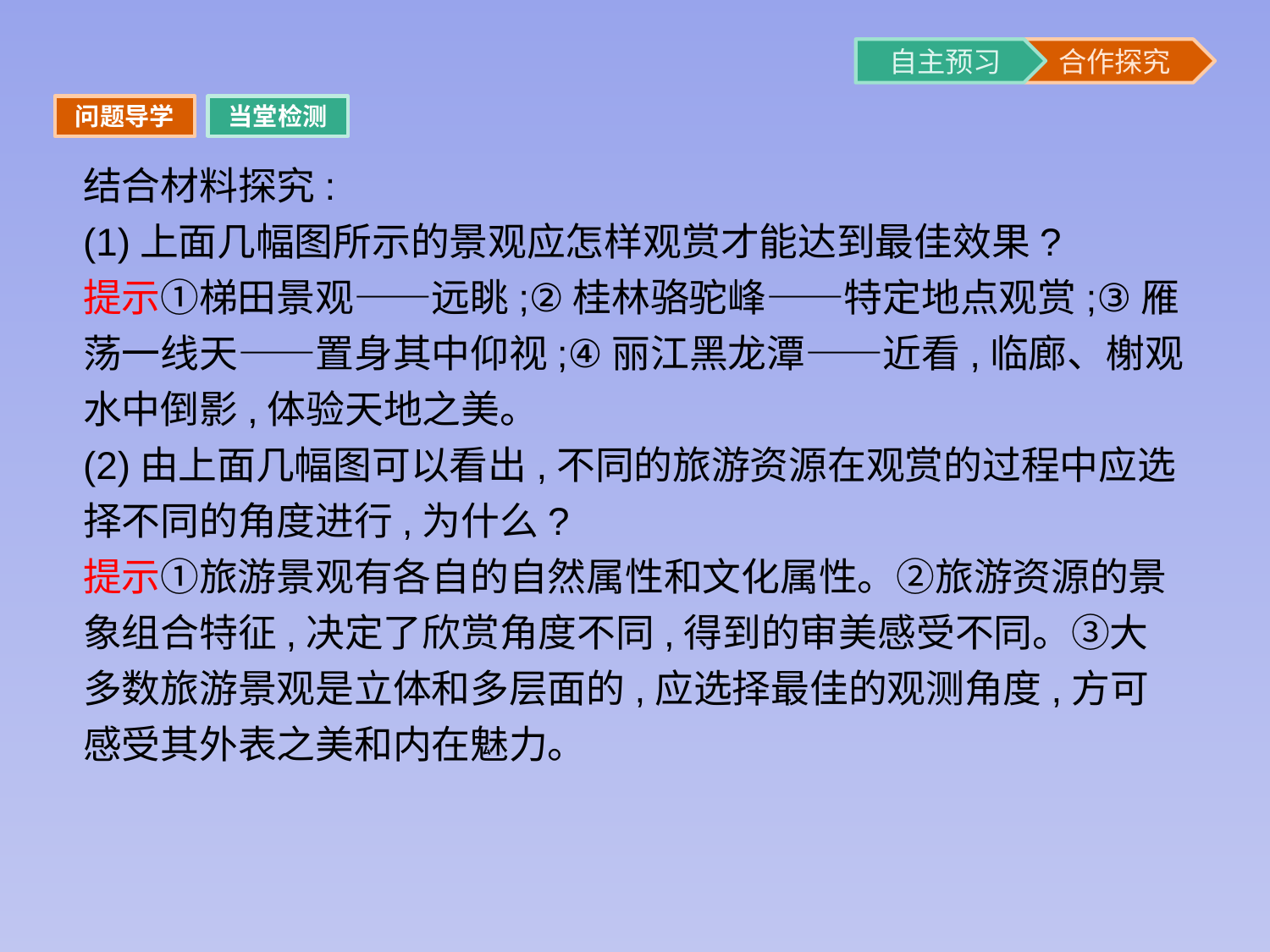

问题导学
当堂检测
结合材料探究:
(1)上面几幅图所示的景观应怎样观赏才能达到最佳效果?
提示①梯田景观——远眺;②桂林骆驼峰——特定地点观赏;③雁荡一线天——置身其中仰视;④丽江黑龙潭——近看,临廊、榭观水中倒影,体验天地之美。
(2)由上面几幅图可以看出,不同的旅游资源在观赏的过程中应选择不同的角度进行,为什么?
提示①旅游景观有各自的自然属性和文化属性。②旅游资源的景象组合特征,决定了欣赏角度不同,得到的审美感受不同。③大多数旅游景观是立体和多层面的,应选择最佳的观测角度,方可感受其外表之美和内在魅力。